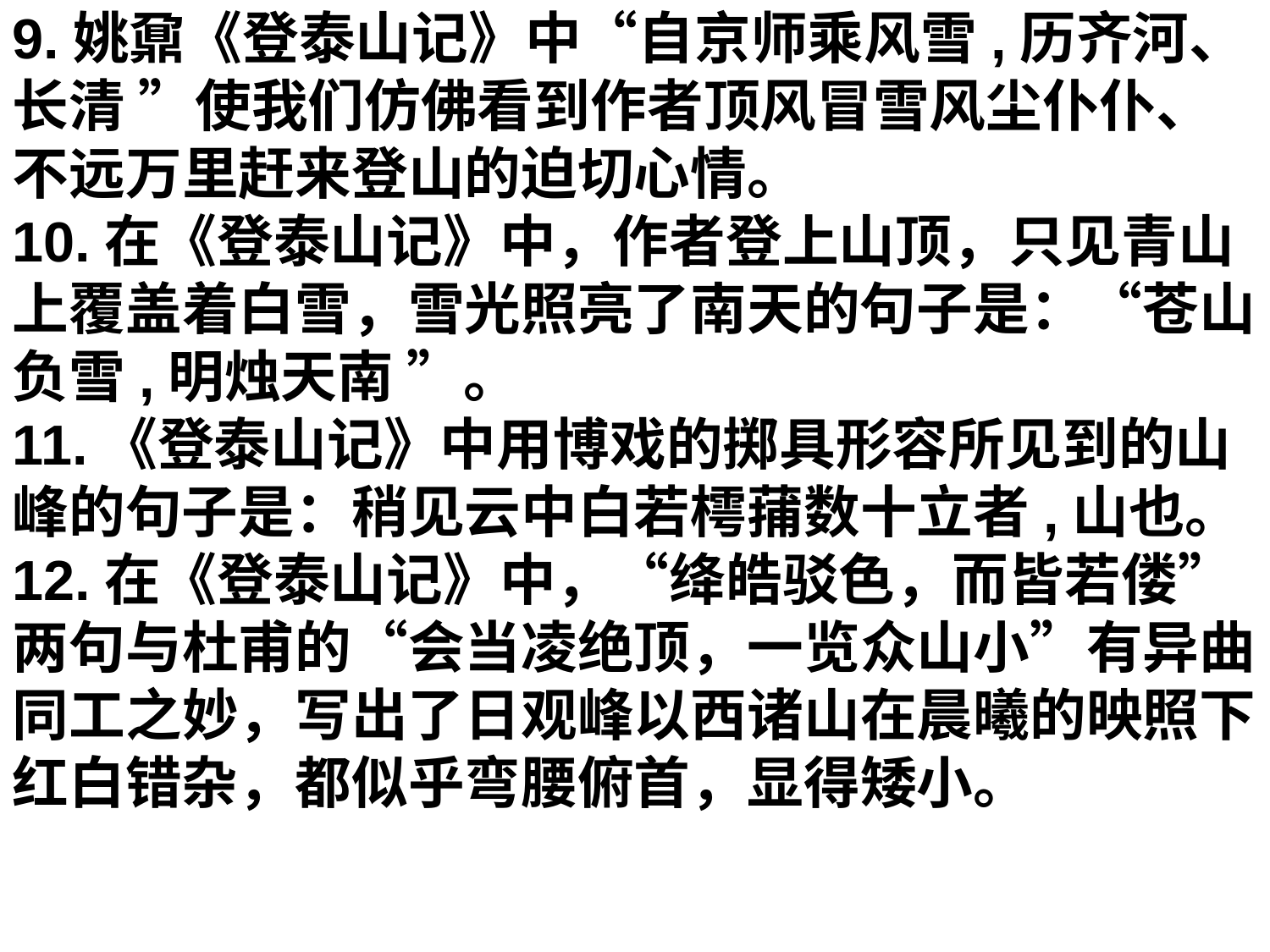

9.姚鼐《登泰山记》中“自京师乘风雪,历齐河、长清 ”使我们仿佛看到作者顶风冒雪风尘仆仆、不远万里赶来登山的迫切心情。
10.在《登泰山记》中，作者登上山顶，只见青山上覆盖着白雪，雪光照亮了南天的句子是：“苍山负雪,明烛天南 ”。
11.《登泰山记》中用博戏的掷具形容所见到的山峰的句子是：稍见云中白若樗蒱数十立者,山也。
12.在《登泰山记》中，“绛皓驳色，而皆若偻”两句与杜甫的“会当凌绝顶，一览众山小”有异曲同工之妙，写出了日观峰以西诸山在晨曦的映照下红白错杂，都似乎弯腰俯首，显得矮小。